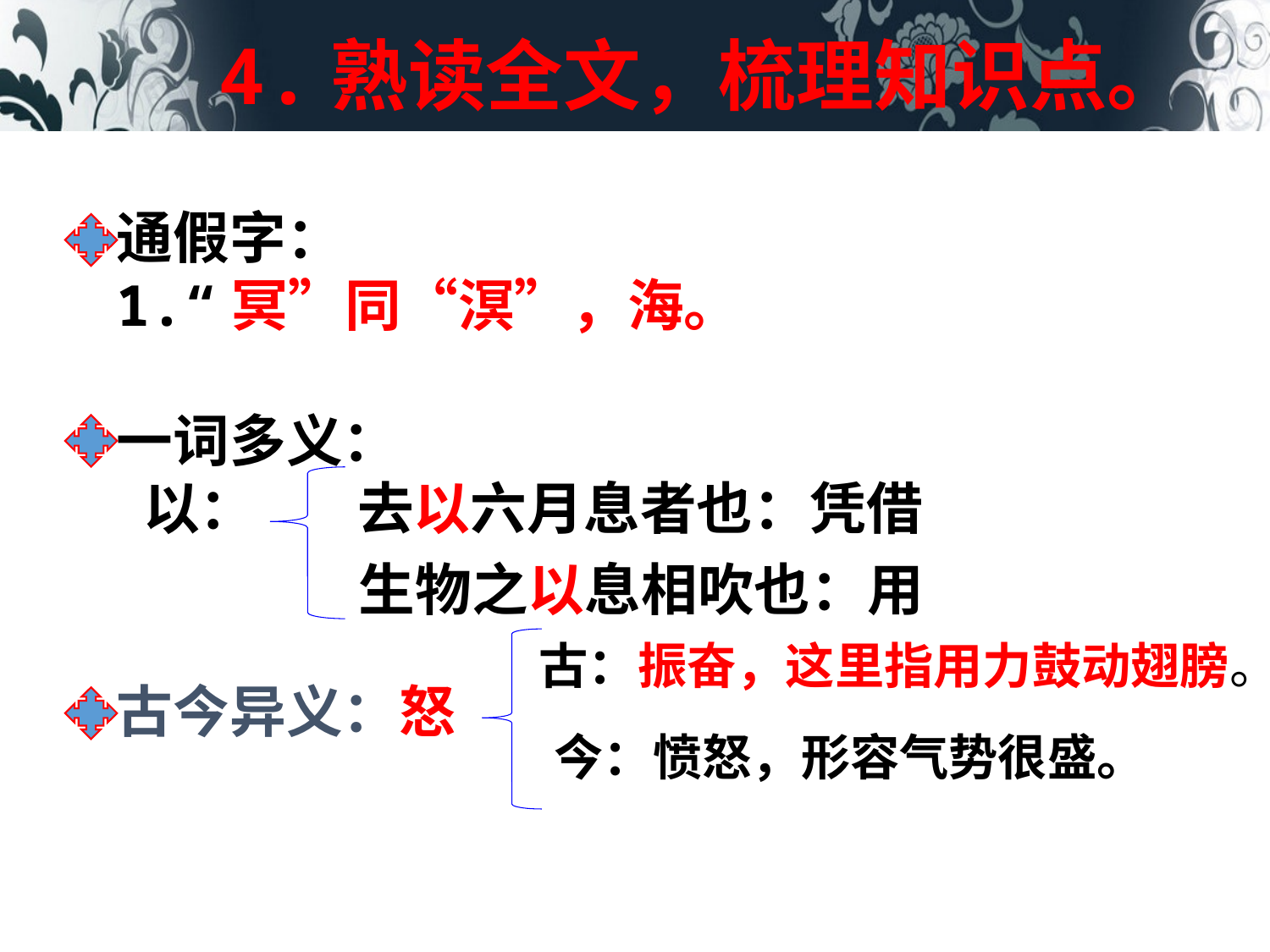

4.熟读全文，梳理知识点。
通假字：
1.“冥”同“溟”，海。

一词多义：
 以：

古今异义：怒

去以六月息者也：凭借
生物之以息相吹也：用

古：振奋，这里指用力鼓动翅膀。

今：愤怒，形容气势很盛。